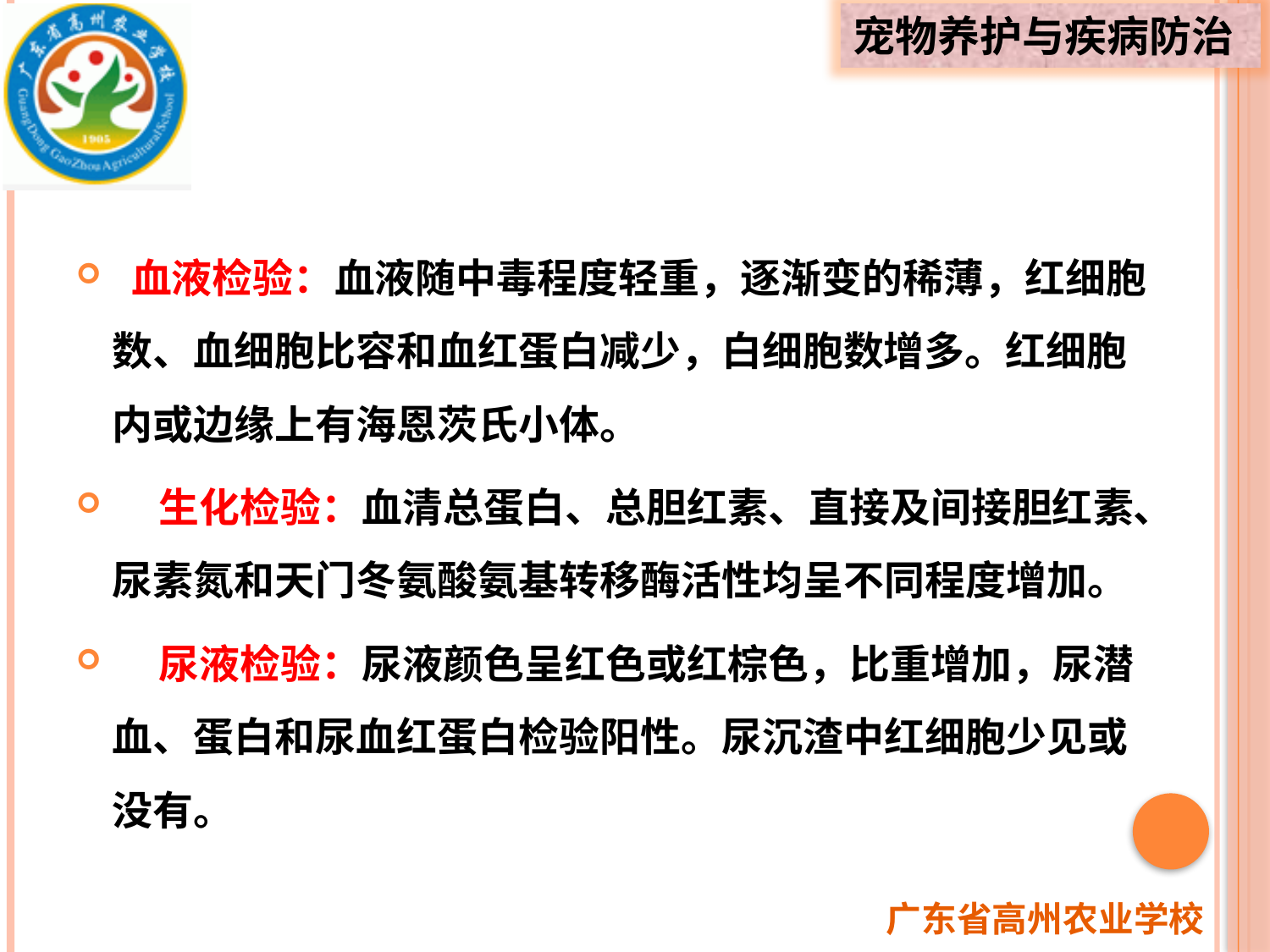

血液检验：血液随中毒程度轻重，逐渐变的稀薄，红细胞数、血细胞比容和血红蛋白减少，白细胞数增多。红细胞内或边缘上有海恩茨氏小体。
    生化检验：血清总蛋白、总胆红素、直接及间接胆红素、尿素氮和天门冬氨酸氨基转移酶活性均呈不同程度增加。
    尿液检验：尿液颜色呈红色或红棕色，比重增加，尿潜血、蛋白和尿血红蛋白检验阳性。尿沉渣中红细胞少见或没有。